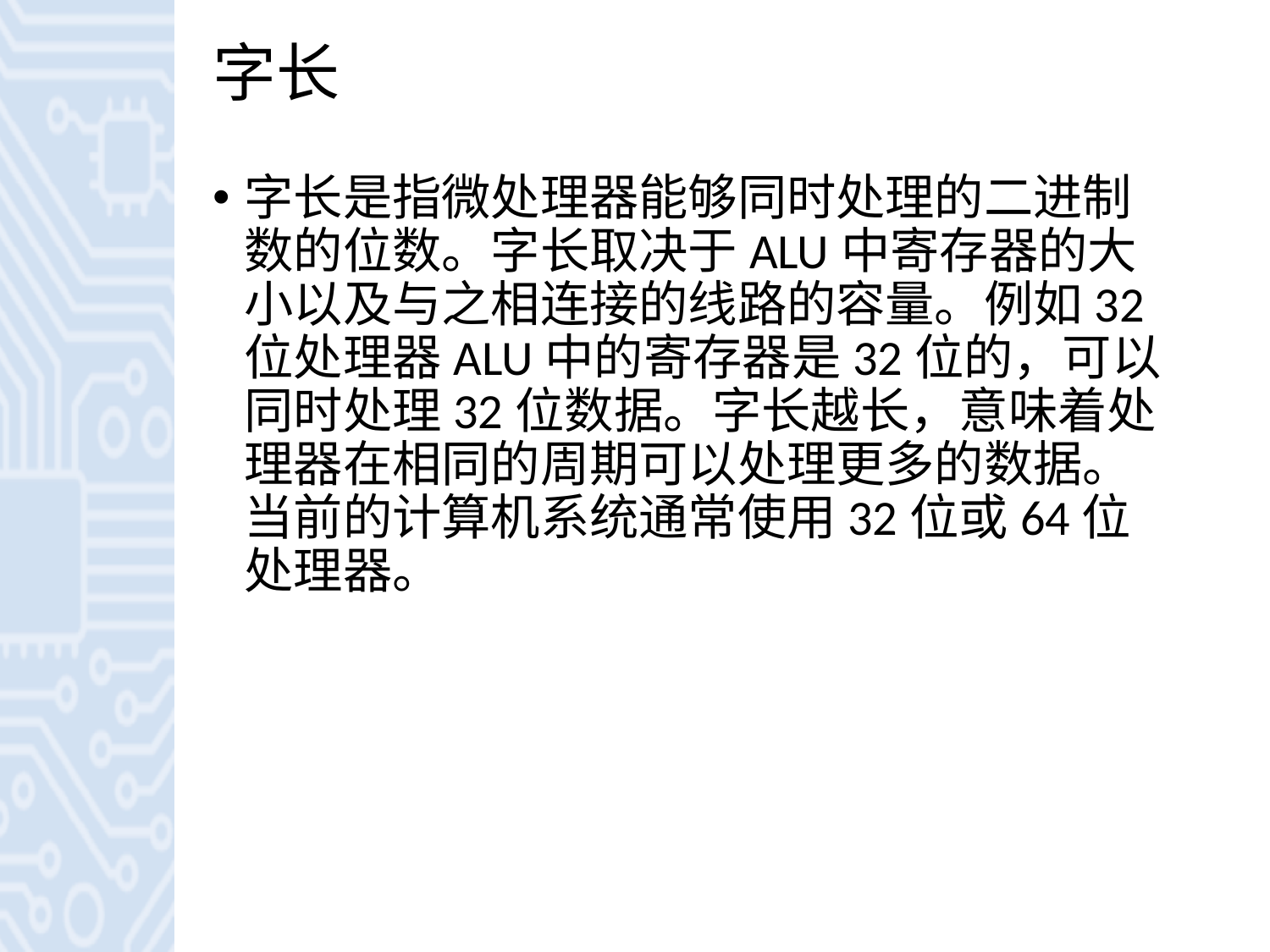

# 字长
字长是指微处理器能够同时处理的二进制数的位数。字长取决于ALU中寄存器的大小以及与之相连接的线路的容量。例如32位处理器ALU中的寄存器是32位的，可以同时处理32位数据。字长越长，意味着处理器在相同的周期可以处理更多的数据。当前的计算机系统通常使用32位或64位处理器。